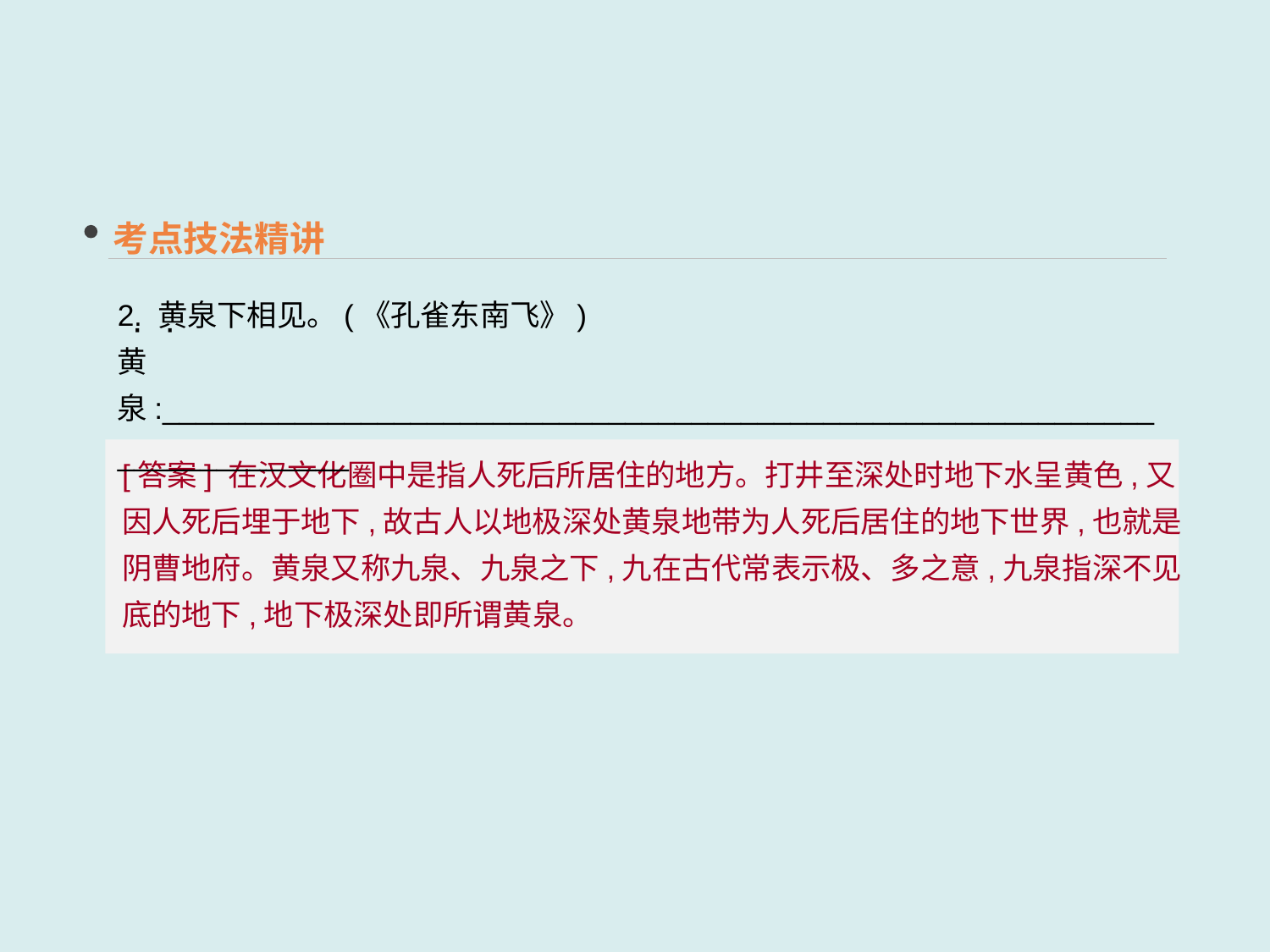

考点技法精讲

2. 黄泉下相见。(《孔雀东南飞》)
黄泉:__________________________________________________________________________

 ·  ·

[答案] 在汉文化圈中是指人死后所居住的地方。打井至深处时地下水呈黄色,又因人死后埋于地下,故古人以地极深处黄泉地带为人死后居住的地下世界,也就是阴曹地府。黄泉又称九泉、九泉之下,九在古代常表示极、多之意,九泉指深不见底的地下,地下极深处即所谓黄泉。